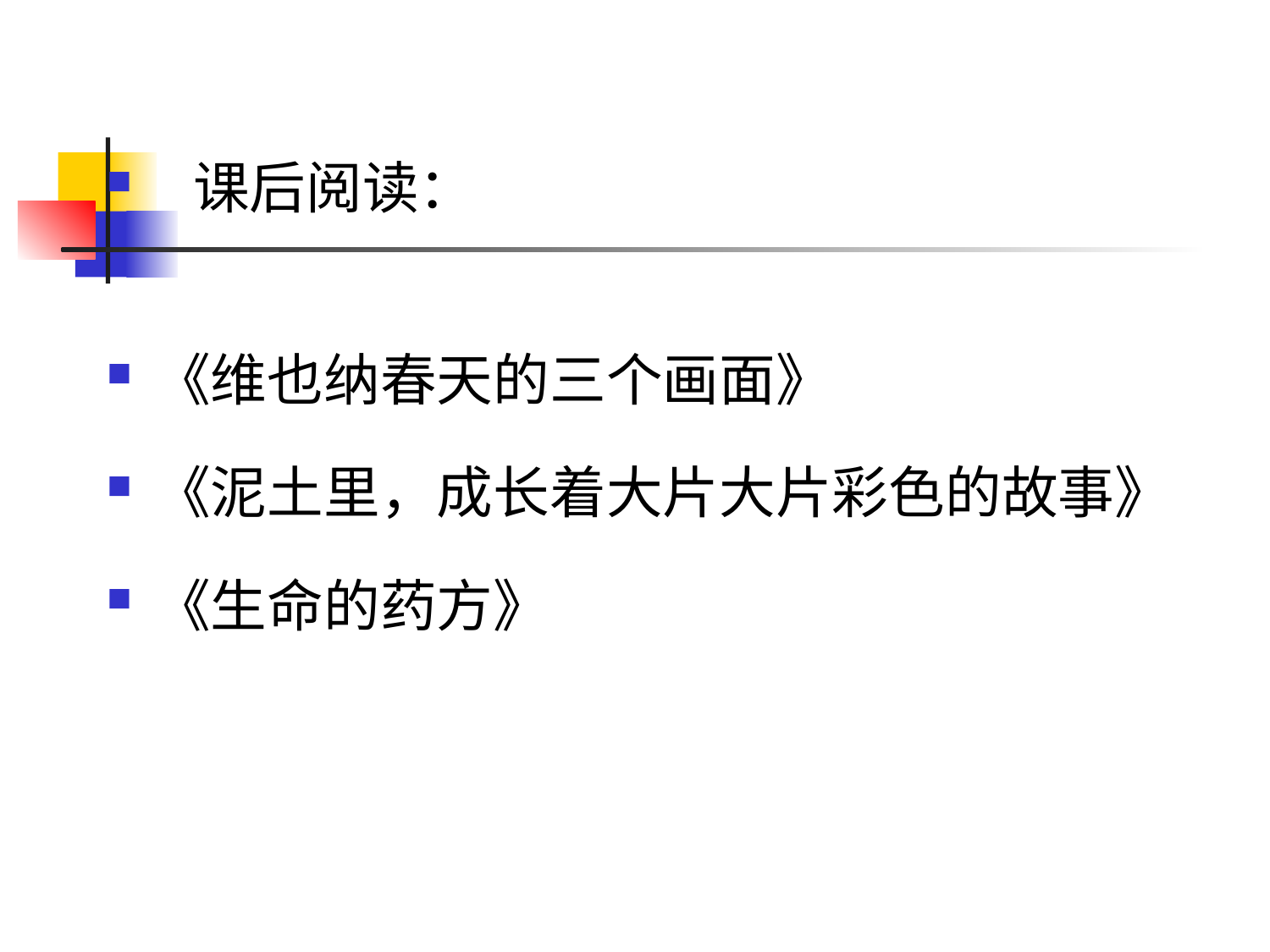

课后阅读：

《维也纳春天的三个画面》
《泥土里，成长着大片大片彩色的故事》
《生命的药方》